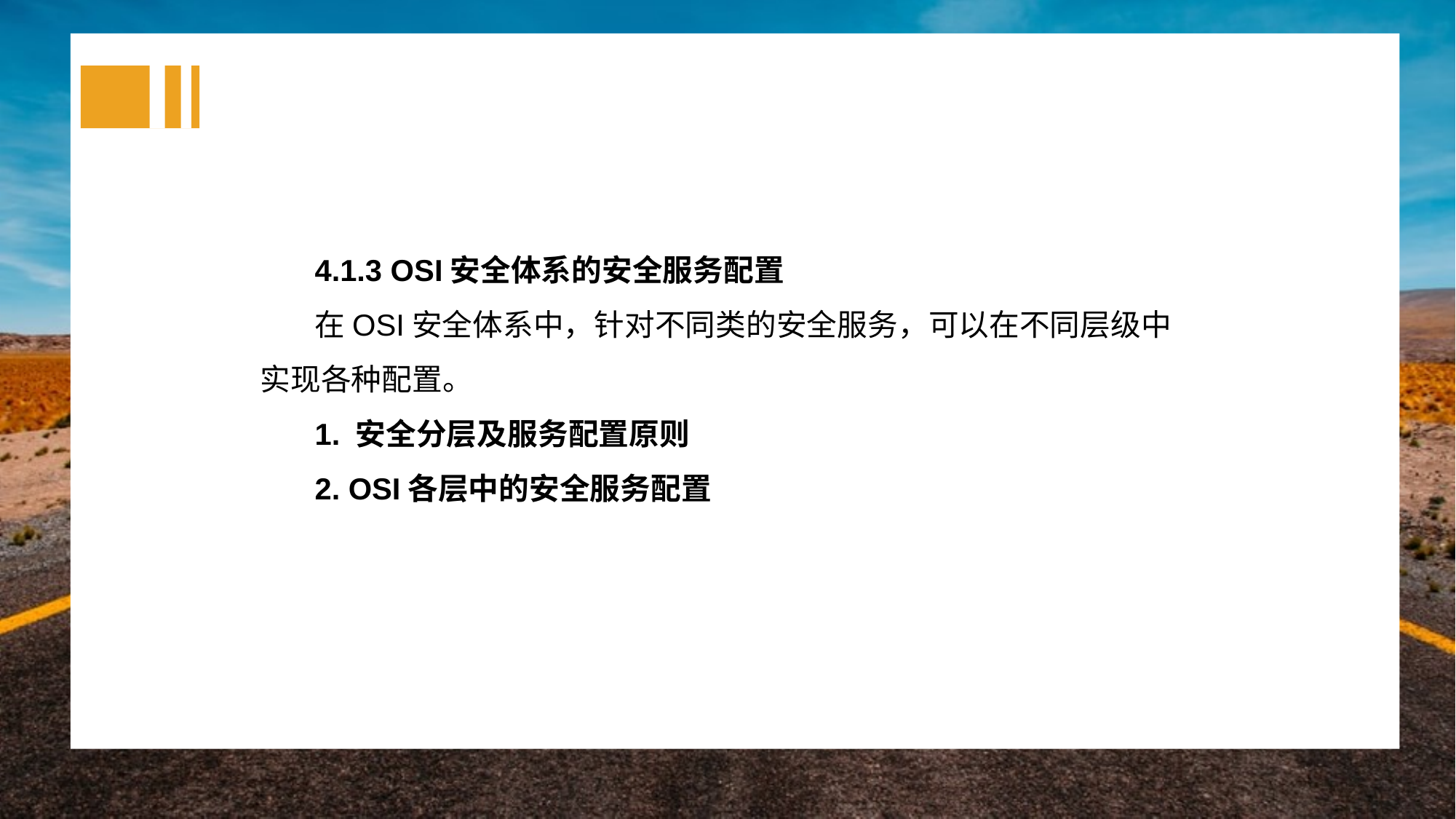

4.1.3 OSI安全体系的安全服务配置
在OSI安全体系中，针对不同类的安全服务，可以在不同层级中实现各种配置。
1. 安全分层及服务配置原则
2. OSI各层中的安全服务配置